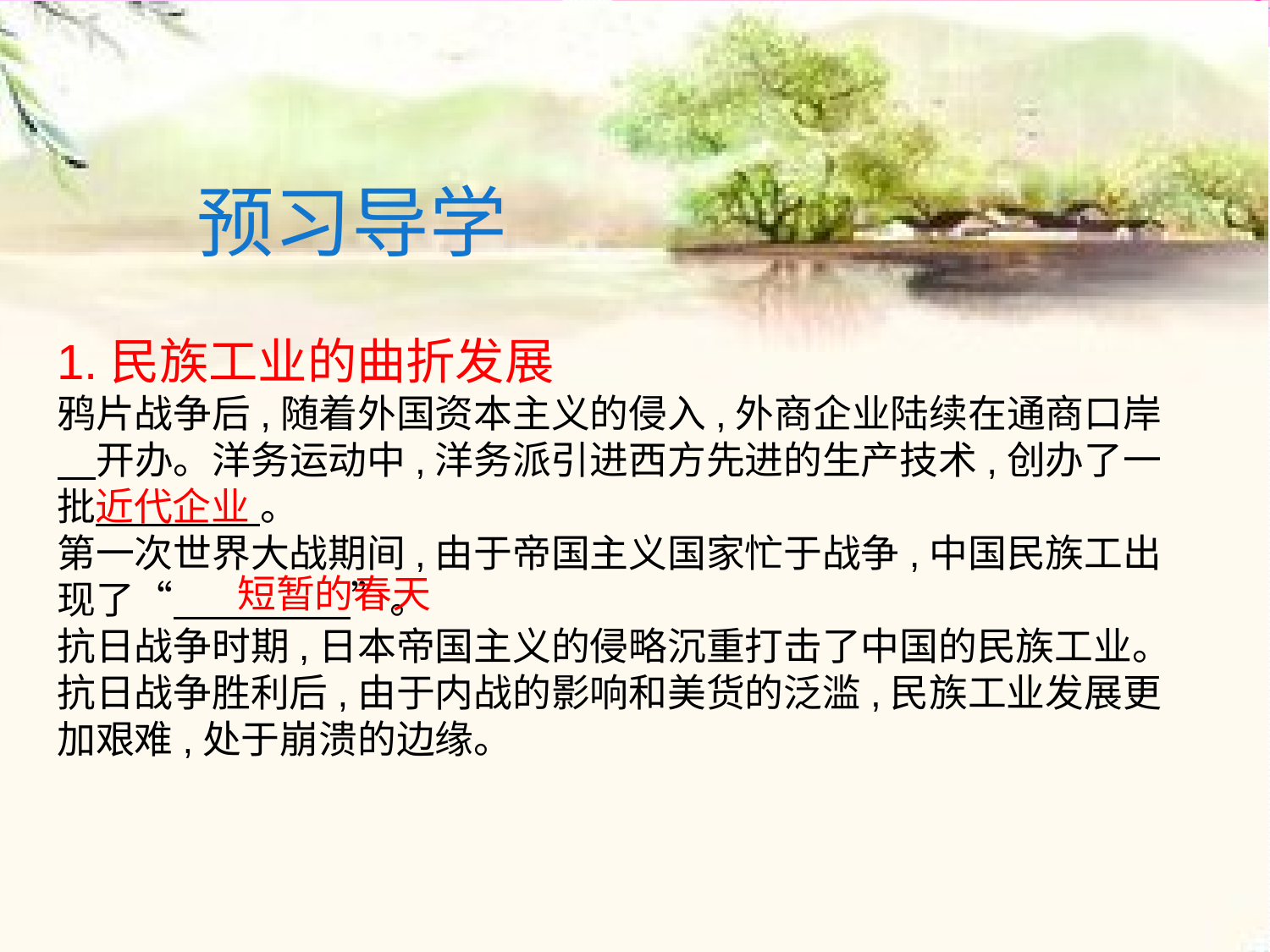

预习导学
1.民族工业的曲折发展 鸦片战争后,随着外国资本主义的侵入,外商企业陆续在通商口岸　开办。洋务运动中,洋务派引进西方先进的生产技术,创办了一批　　          。 第一次世界大战期间,由于帝国主义国家忙于战争,中国民族工出现了“　                ”。抗日战争时期,日本帝国主义的侵略沉重打击了中国的民族工业。抗日战争胜利后,由于内战的影响和美货的泛滥,民族工业发展更加艰难,处于崩溃的边缘。
近代企业
　短暂的春天